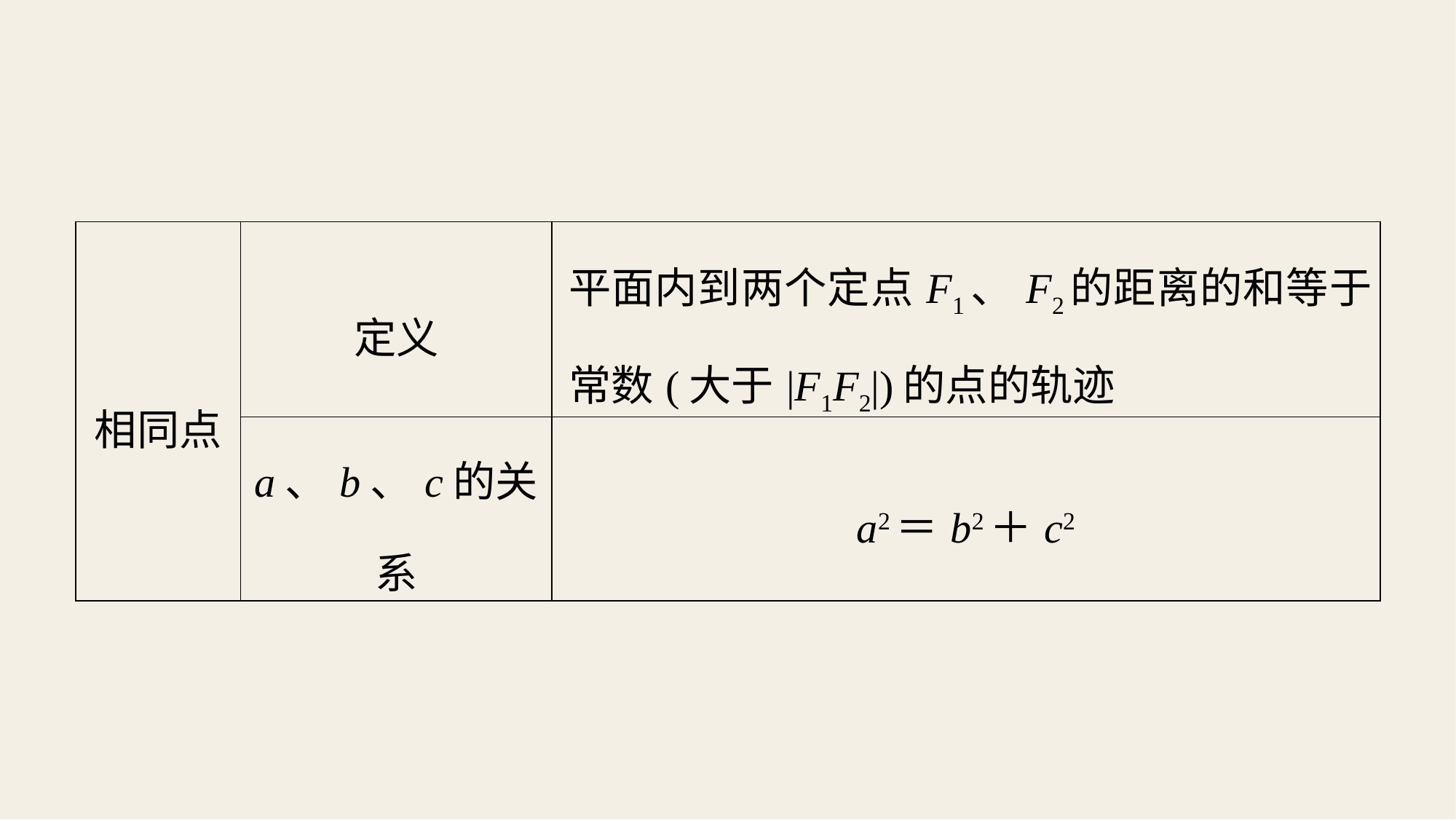

| 相同点 | 定义 | 平面内到两个定点F1、F2的距离的和等于常数(大于|F1F2|)的点的轨迹 |
| --- | --- | --- |
|  | a、b、c的关系 | a2＝b2＋c2 |